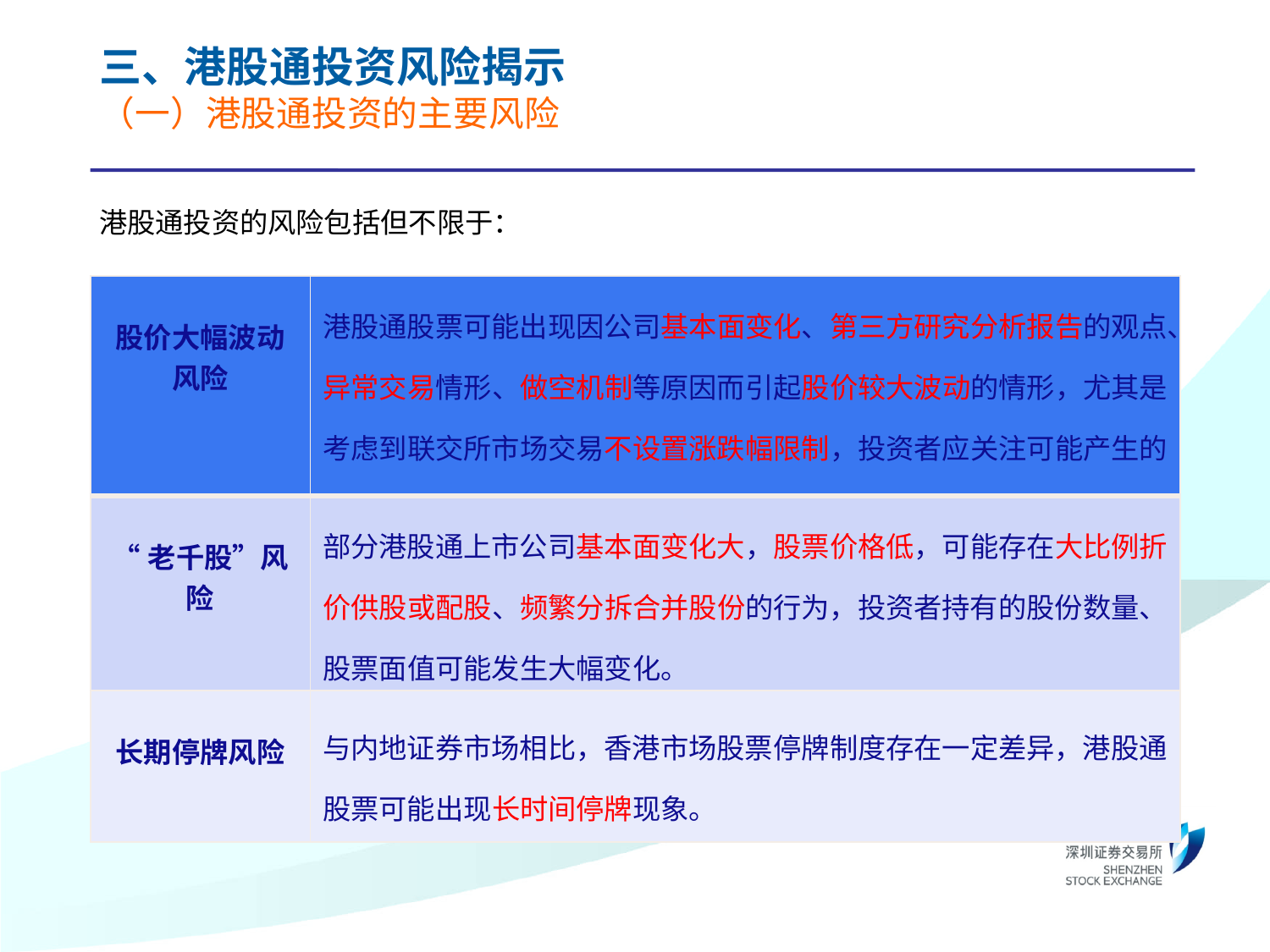

三、港股通投资风险揭示
（一）港股通投资的主要风险

港股通投资的风险包括但不限于：
| 股价大幅波动 风险 | 港股通股票可能出现因公司基本面变化、第三方研究分析报告的观点、异常交易情形、做空机制等原因而引起股价较大波动的情形，尤其是考虑到联交所市场交易不设置涨跌幅限制，投资者应关注可能产生的风险。 |
| --- | --- |
| “老千股”风险 | 部分港股通上市公司基本面变化大，股票价格低，可能存在大比例折价供股或配股、频繁分拆合并股份的行为，投资者持有的股份数量、股票面值可能发生大幅变化。 |
| 长期停牌风险 | 与内地证券市场相比，香港市场股票停牌制度存在一定差异，港股通股票可能出现长时间停牌现象。 |